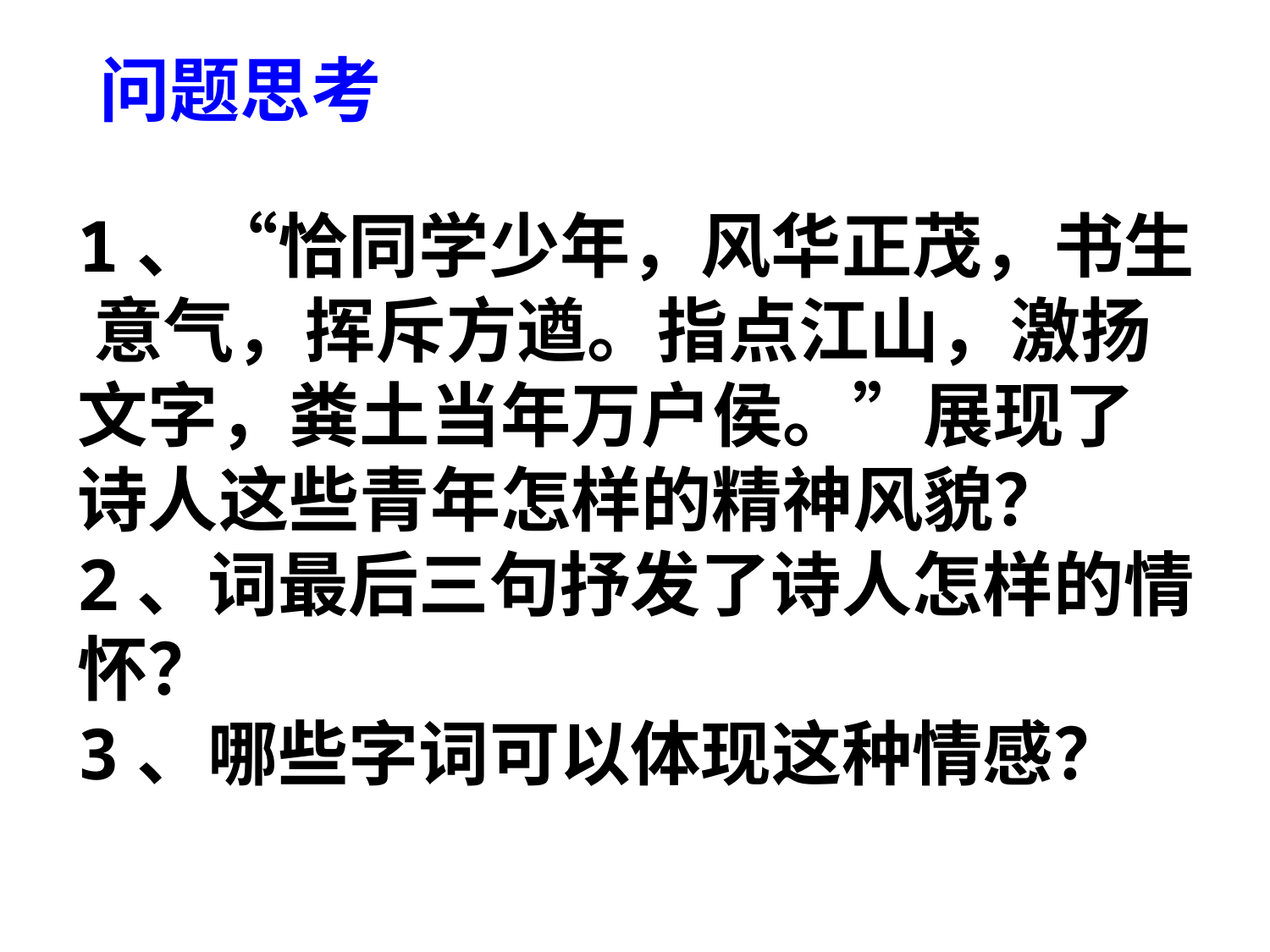

问题思考

# 1、“恰同学少年，风华正茂，书生  意气，挥斥方遒。指点江山，激扬文字，粪土当年万户侯。”展现了诗人这些青年怎样的精神风貌？ 2、词最后三句抒发了诗人怎样的情怀？ 3、哪些字词可以体现这种情感？